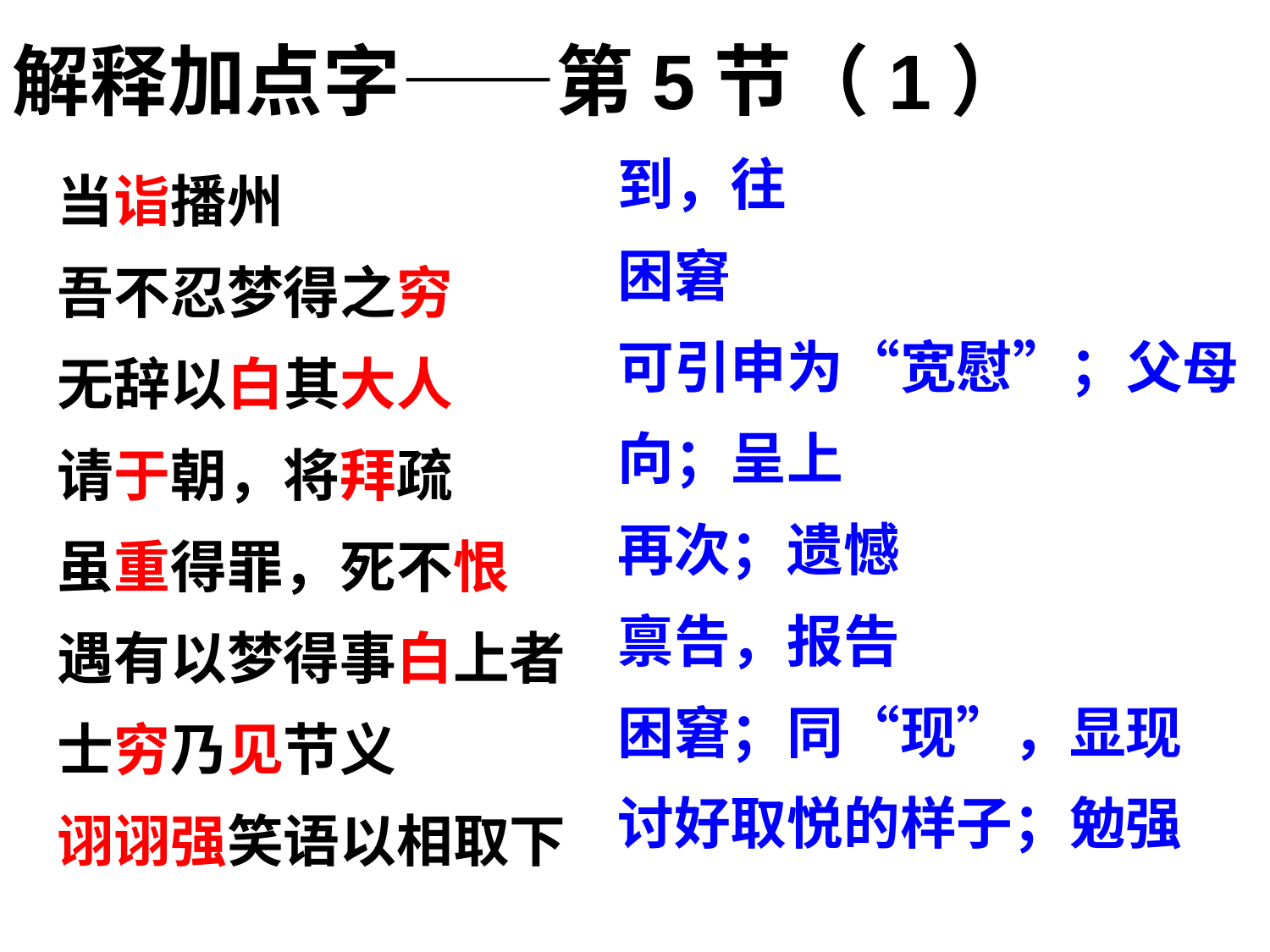

解释加点字——第5节（1）
到，往
困窘
可引申为“宽慰”；父母
向；呈上
再次；遗憾
禀告，报告
困窘；同“现”，显现
讨好取悦的样子；勉强
当诣播州
吾不忍梦得之穷
无辞以白其大人
请于朝，将拜疏
虽重得罪，死不恨
遇有以梦得事白上者
士穷乃见节义
诩诩强笑语以相取下